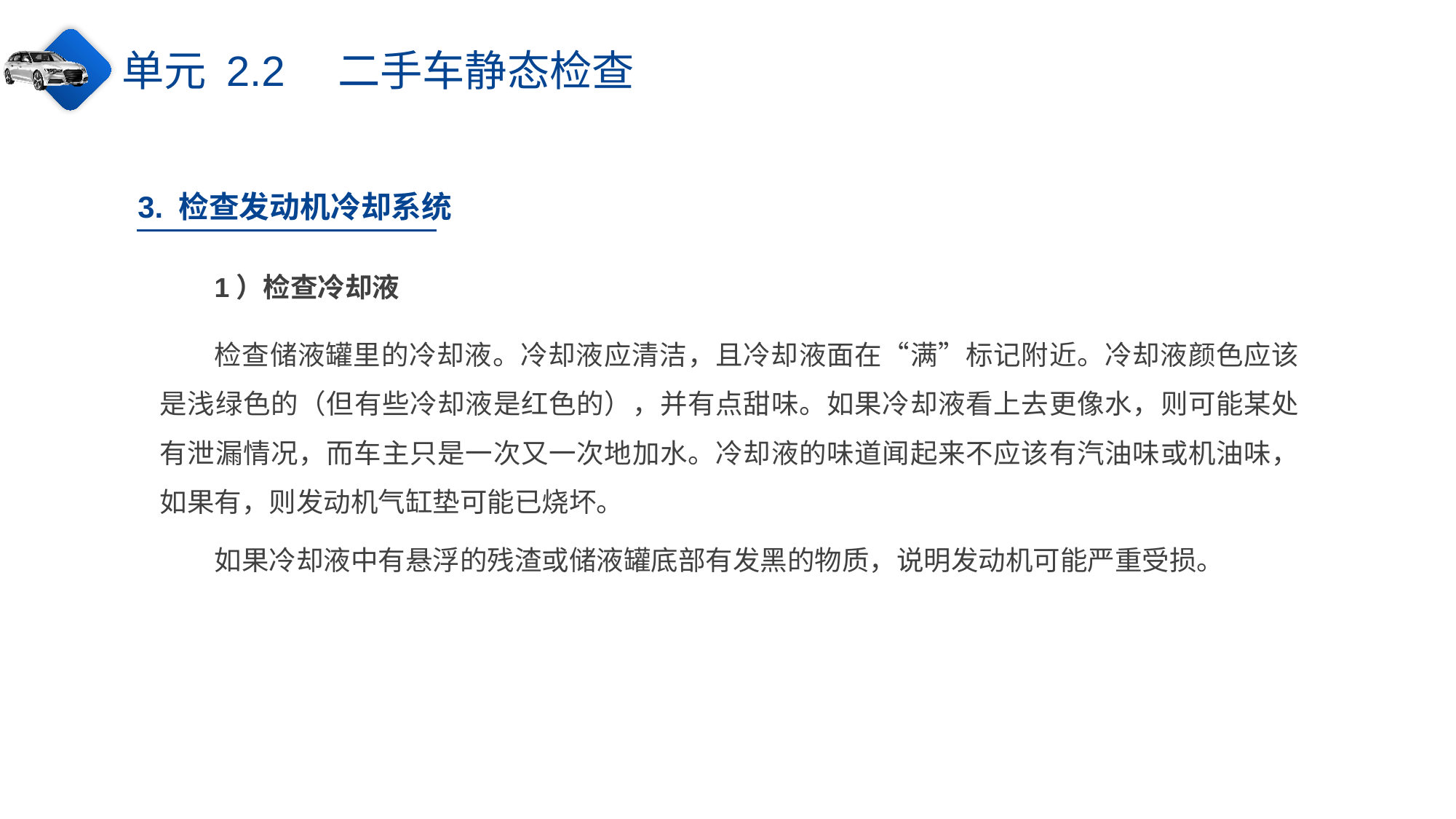

单元 2.2　二手车静态检查
3. 检查发动机冷却系统
1）检查冷却液
检查储液罐里的冷却液。冷却液应清洁，且冷却液面在“满”标记附近。冷却液颜色应该是浅绿色的（但有些冷却液是红色的），并有点甜味。如果冷却液看上去更像水，则可能某处有泄漏情况，而车主只是一次又一次地加水。冷却液的味道闻起来不应该有汽油味或机油味，如果有，则发动机气缸垫可能已烧坏。
如果冷却液中有悬浮的残渣或储液罐底部有发黑的物质，说明发动机可能严重受损。